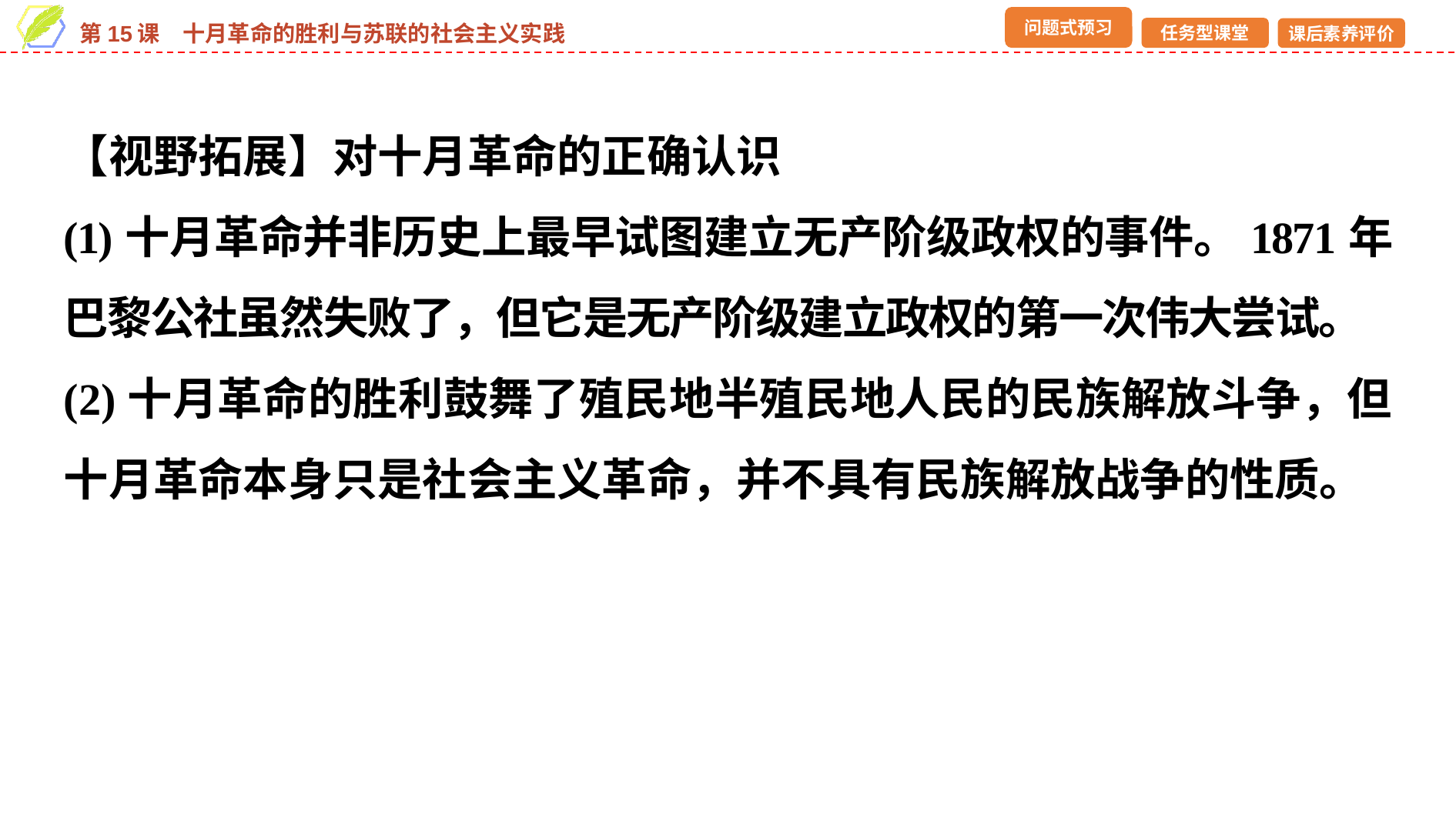

【视野拓展】对十月革命的正确认识
(1)十月革命并非历史上最早试图建立无产阶级政权的事件。1871年巴黎公社虽然失败了，但它是无产阶级建立政权的第一次伟大尝试。
(2)十月革命的胜利鼓舞了殖民地半殖民地人民的民族解放斗争，但十月革命本身只是社会主义革命，并不具有民族解放战争的性质。